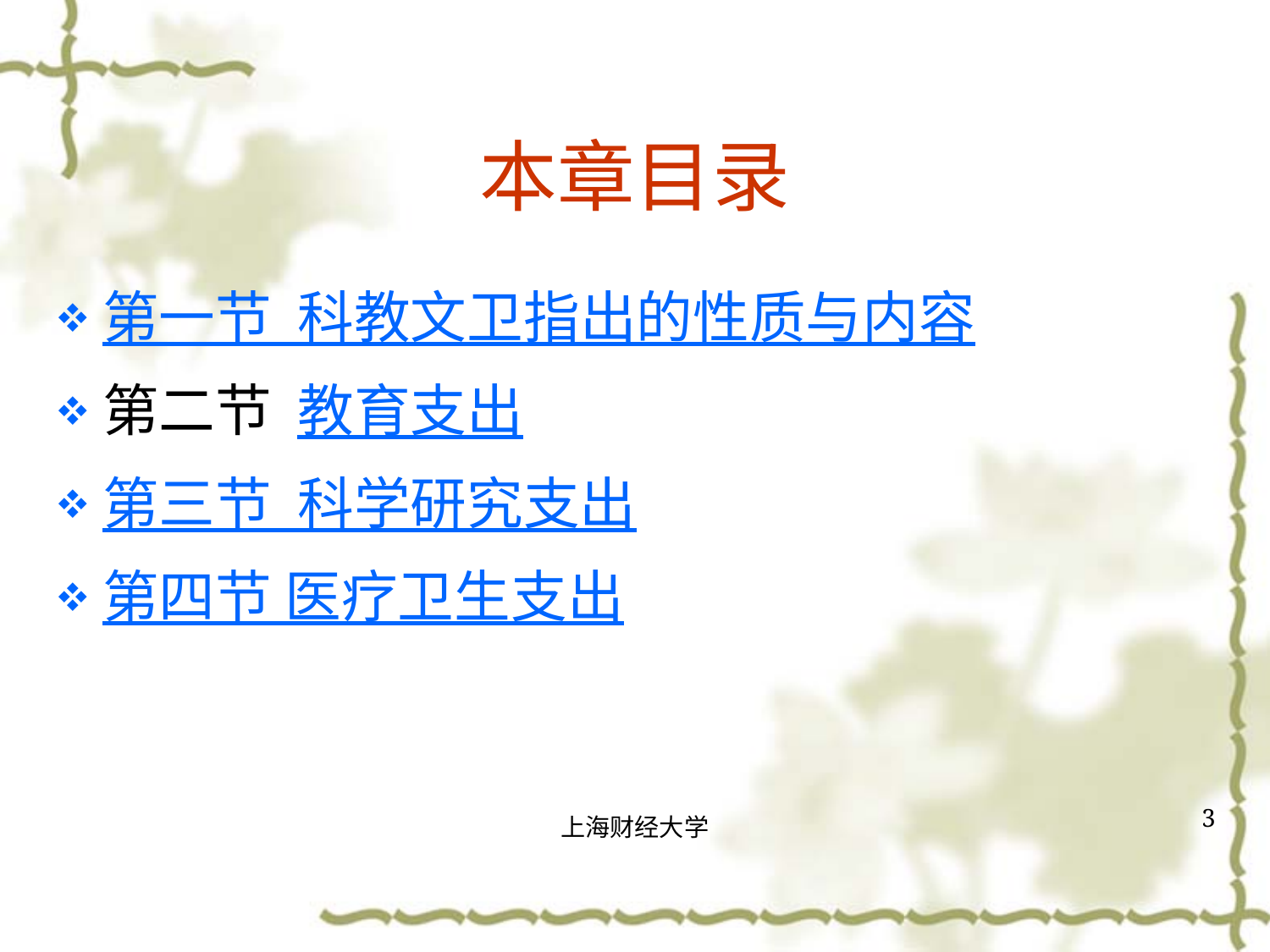

# 本章目录
第一节  科教文卫指出的性质与内容
第二节  教育支出
第三节  科学研究支出
第四节 医疗卫生支出

3
上海财经大学